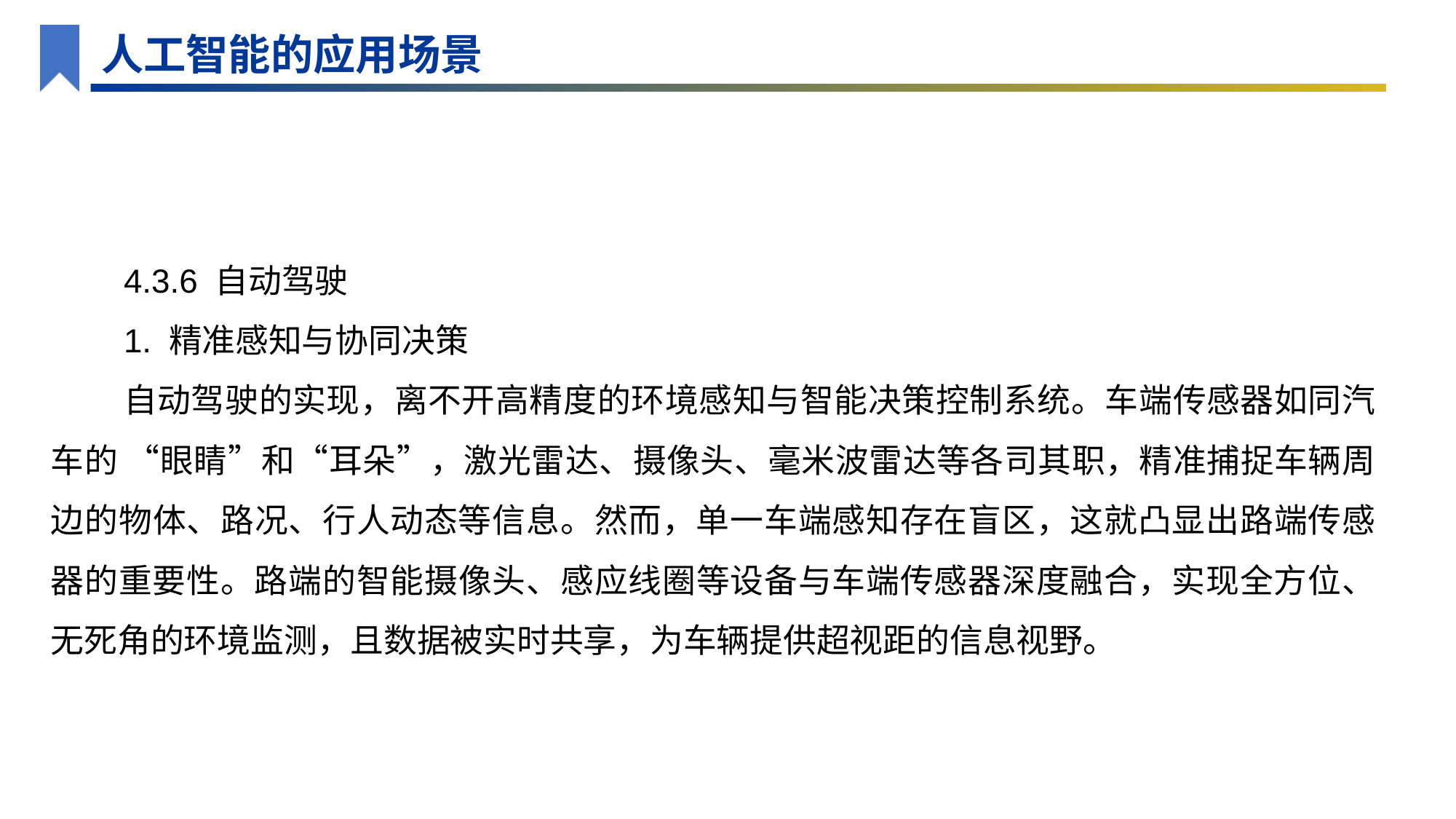

人工智能的应用场景
4.3.6 自动驾驶
1. 精准感知与协同决策
自动驾驶的实现，离不开高精度的环境感知与智能决策控制系统。车端传感器如同汽车的 “眼睛”和“耳朵”，激光雷达、摄像头、毫米波雷达等各司其职，精准捕捉车辆周边的物体、路况、行人动态等信息。然而，单一车端感知存在盲区，这就凸显出路端传感器的重要性。路端的智能摄像头、感应线圈等设备与车端传感器深度融合，实现全方位、无死角的环境监测，且数据被实时共享，为车辆提供超视距的信息视野。